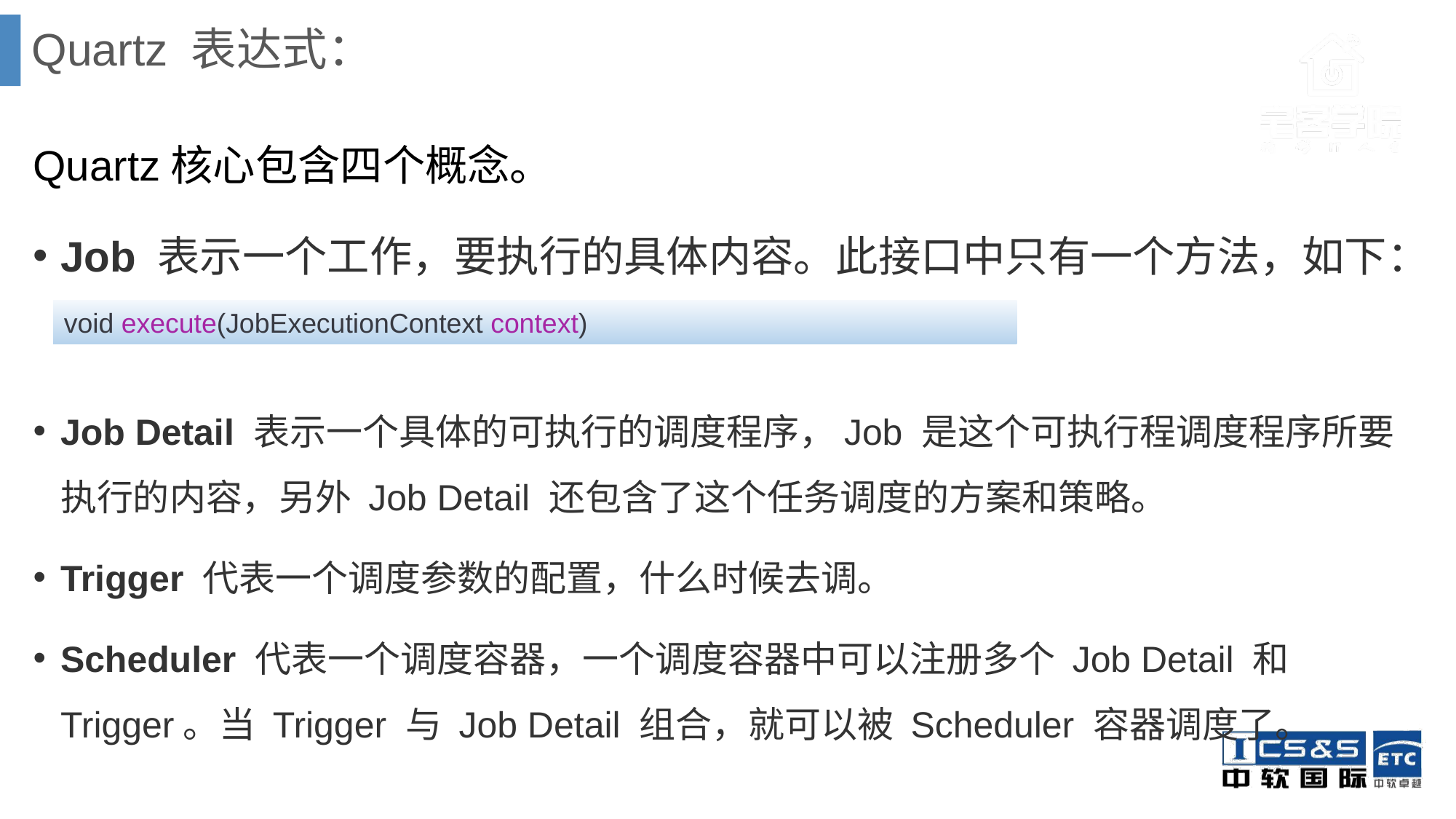

# Quartz 表达式：
Quartz核心包含四个概念。
Job 表示一个工作，要执行的具体内容。此接口中只有一个方法，如下：

Job Detail 表示一个具体的可执行的调度程序，Job 是这个可执行程调度程序所要执行的内容，另外 Job Detail 还包含了这个任务调度的方案和策略。
Trigger 代表一个调度参数的配置，什么时候去调。
Scheduler 代表一个调度容器，一个调度容器中可以注册多个 Job Detail 和 Trigger。当 Trigger 与 Job Detail 组合，就可以被 Scheduler 容器调度了。

void execute(JobExecutionContext context)